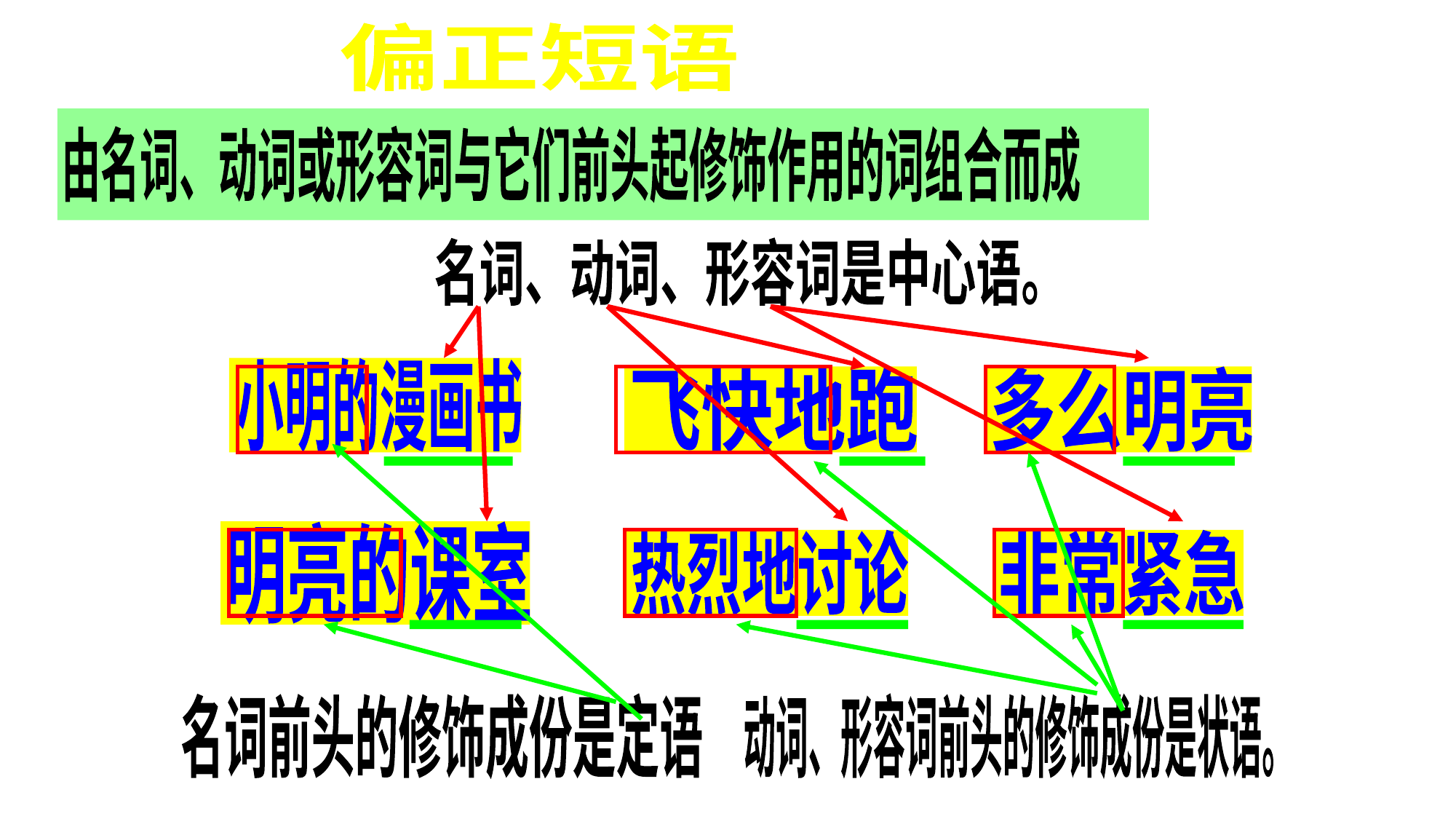

偏正短语

由名词、动词或形容词与它们前头起修饰作用的词组合而成
名词、动词、形容词是中心语。

小明的漫画书

飞快地跑

多么明亮

明亮的课室

热烈地讨论

非常紧急

名词前头的修饰成份是定语
动词、形容词前头的修饰成份是状语。